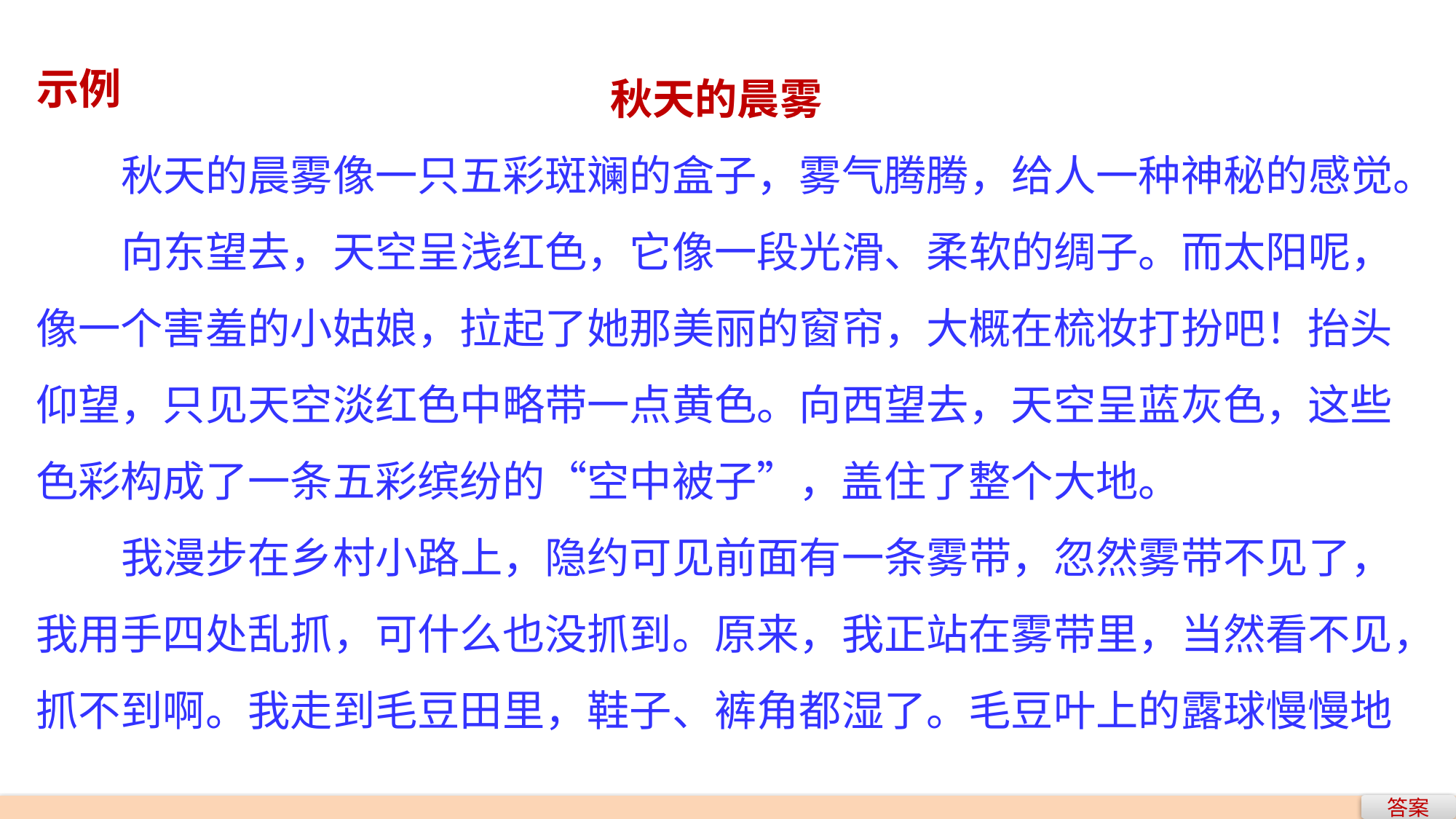

秋天的晨雾
秋天的晨雾像一只五彩斑斓的盒子，雾气腾腾，给人一种神秘的感觉。
向东望去，天空呈浅红色，它像一段光滑、柔软的绸子。而太阳呢，像一个害羞的小姑娘，拉起了她那美丽的窗帘，大概在梳妆打扮吧！抬头仰望，只见天空淡红色中略带一点黄色。向西望去，天空呈蓝灰色，这些色彩构成了一条五彩缤纷的“空中被子”，盖住了整个大地。
我漫步在乡村小路上，隐约可见前面有一条雾带，忽然雾带不见了，我用手四处乱抓，可什么也没抓到。原来，我正站在雾带里，当然看不见，抓不到啊。我走到毛豆田里，鞋子、裤角都湿了。毛豆叶上的露球慢慢地
示例
答案